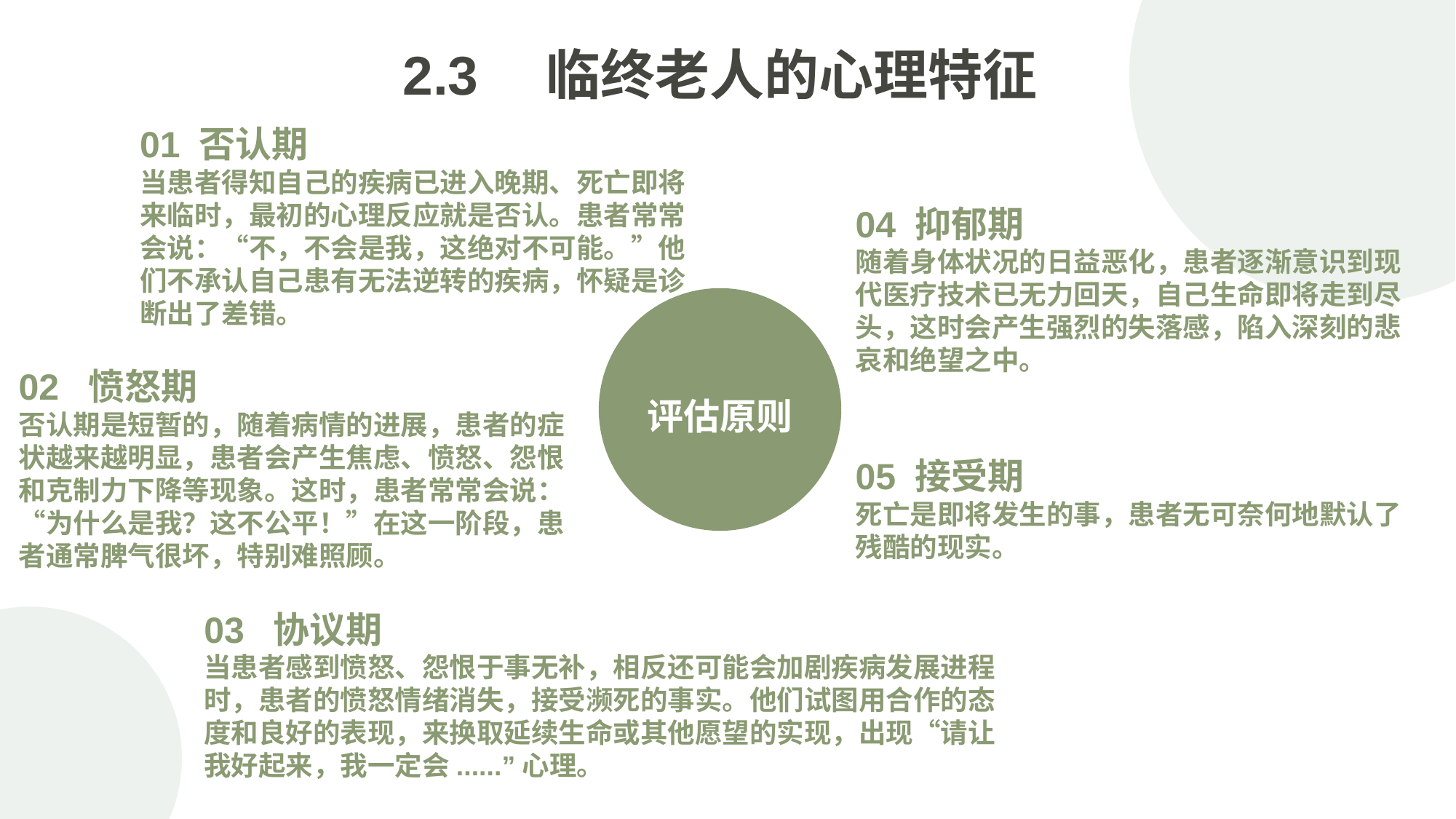

2.3　临终老人的心理特征
01 否认期
当患者得知自己的疾病已进入晚期、死亡即将来临时，最初的心理反应就是否认。患者常常会说：“不，不会是我，这绝对不可能。”他们不承认自己患有无法逆转的疾病，怀疑是诊断出了差错。
04 抑郁期
随着身体状况的日益恶化，患者逐渐意识到现代医疗技术已无力回天，自己生命即将走到尽头，这时会产生强烈的失落感，陷入深刻的悲哀和绝望之中。
评估原则
02  愤怒期
否认期是短暂的，随着病情的进展，患者的症状越来越明显，患者会产生焦虑、愤怒、怨恨和克制力下降等现象。这时，患者常常会说：“为什么是我？这不公平！”在这一阶段，患者通常脾气很坏，特别难照顾。
05 接受期
死亡是即将发生的事，患者无可奈何地默认了残酷的现实。

03  协议期
当患者感到愤怒、怨恨于事无补，相反还可能会加剧疾病发展进程时，患者的愤怒情绪消失，接受濒死的事实。他们试图用合作的态度和良好的表现，来换取延续生命或其他愿望的实现，出现“请让我好起来，我一定会......”心理。